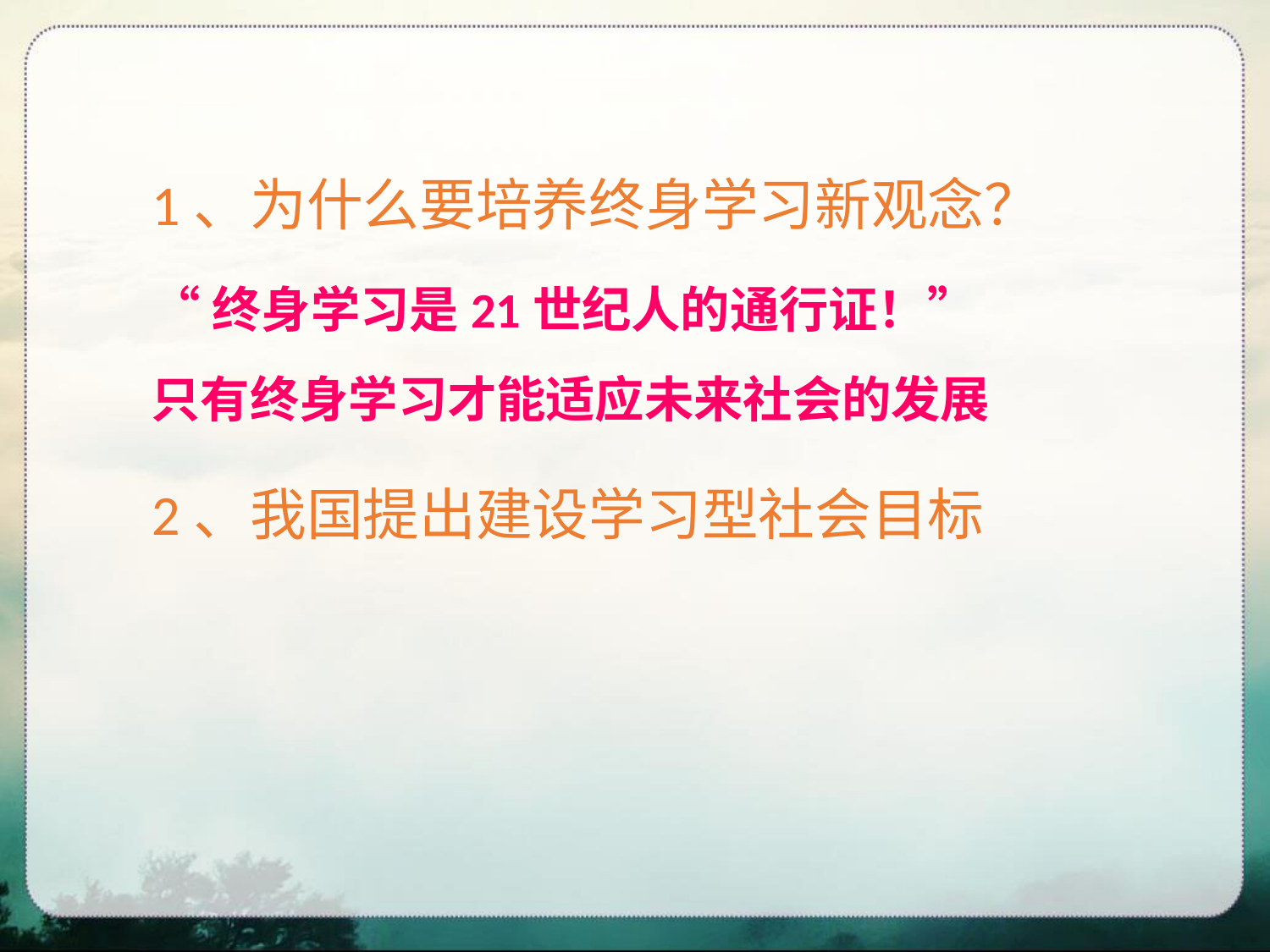

1、为什么要培养终身学习新观念？
“终身学习是21世纪人的通行证！”
只有终身学习才能适应未来社会的发展
2、我国提出建设学习型社会目标